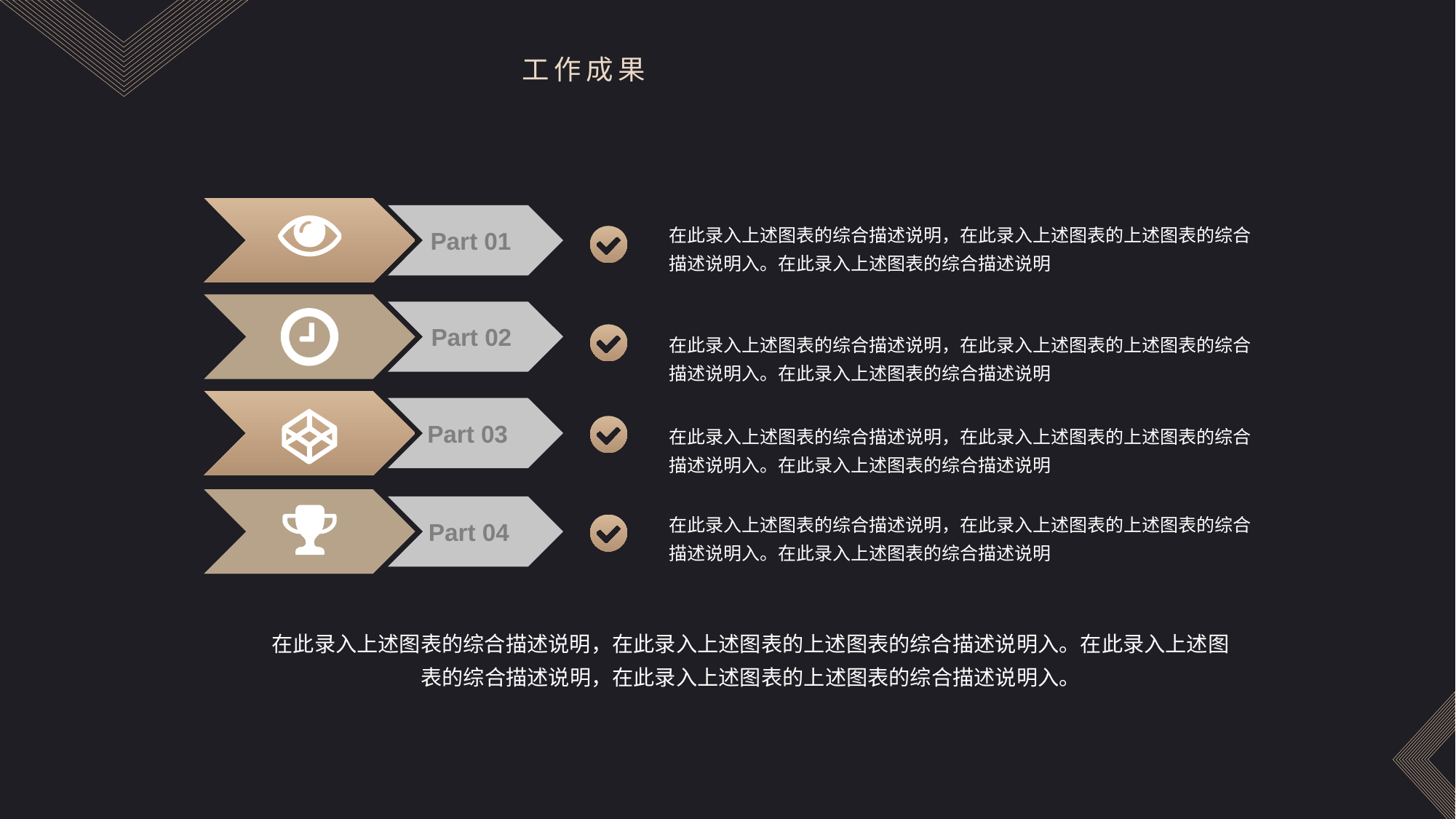

工作成果

Part 01

在此录入上述图表的综合描述说明，在此录入上述图表的上述图表的综合描述说明入。在此录入上述图表的综合描述说明

Part 02

在此录入上述图表的综合描述说明，在此录入上述图表的上述图表的综合描述说明入。在此录入上述图表的综合描述说明

Part 03

在此录入上述图表的综合描述说明，在此录入上述图表的上述图表的综合描述说明入。在此录入上述图表的综合描述说明

Part 04

在此录入上述图表的综合描述说明，在此录入上述图表的上述图表的综合描述说明入。在此录入上述图表的综合描述说明

在此录入上述图表的综合描述说明，在此录入上述图表的上述图表的综合描述说明入。在此录入上述图表的综合描述说明，在此录入上述图表的上述图表的综合描述说明入。